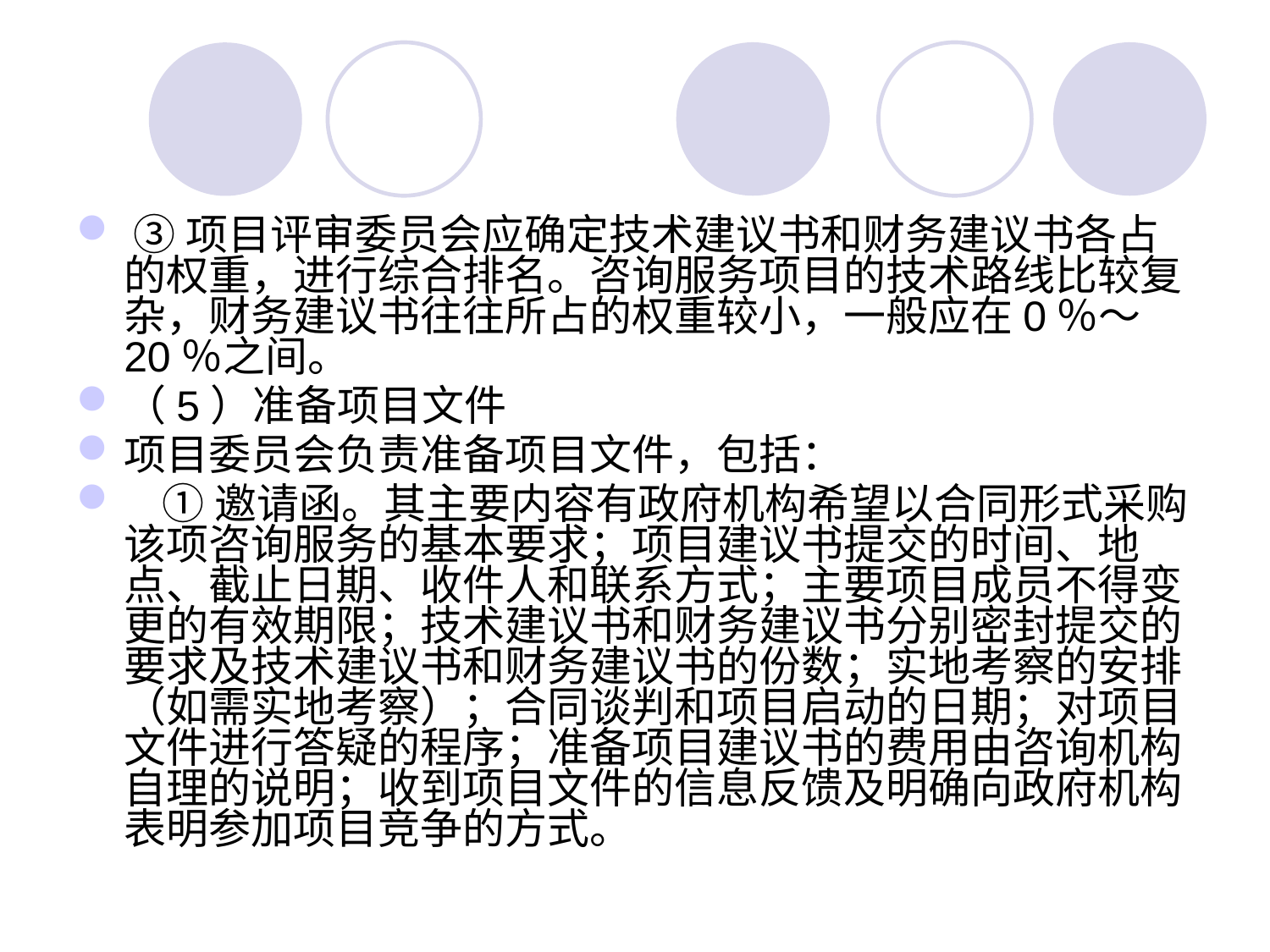

#
 ③项目评审委员会应确定技术建议书和财务建议书各占的权重，进行综合排名。咨询服务项目的技术路线比较复杂，财务建议书往往所占的权重较小，一般应在0％～20％之间。
（5）准备项目文件
项目委员会负责准备项目文件，包括：
    ①邀请函。其主要内容有政府机构希望以合同形式采购该项咨询服务的基本要求；项目建议书提交的时间、地点、截止日期、收件人和联系方式；主要项目成员不得变更的有效期限；技术建议书和财务建议书分别密封提交的要求及技术建议书和财务建议书的份数；实地考察的安排（如需实地考察）；合同谈判和项目启动的日期；对项目文件进行答疑的程序；准备项目建议书的费用由咨询机构自理的说明；收到项目文件的信息反馈及明确向政府机构表明参加项目竞争的方式。